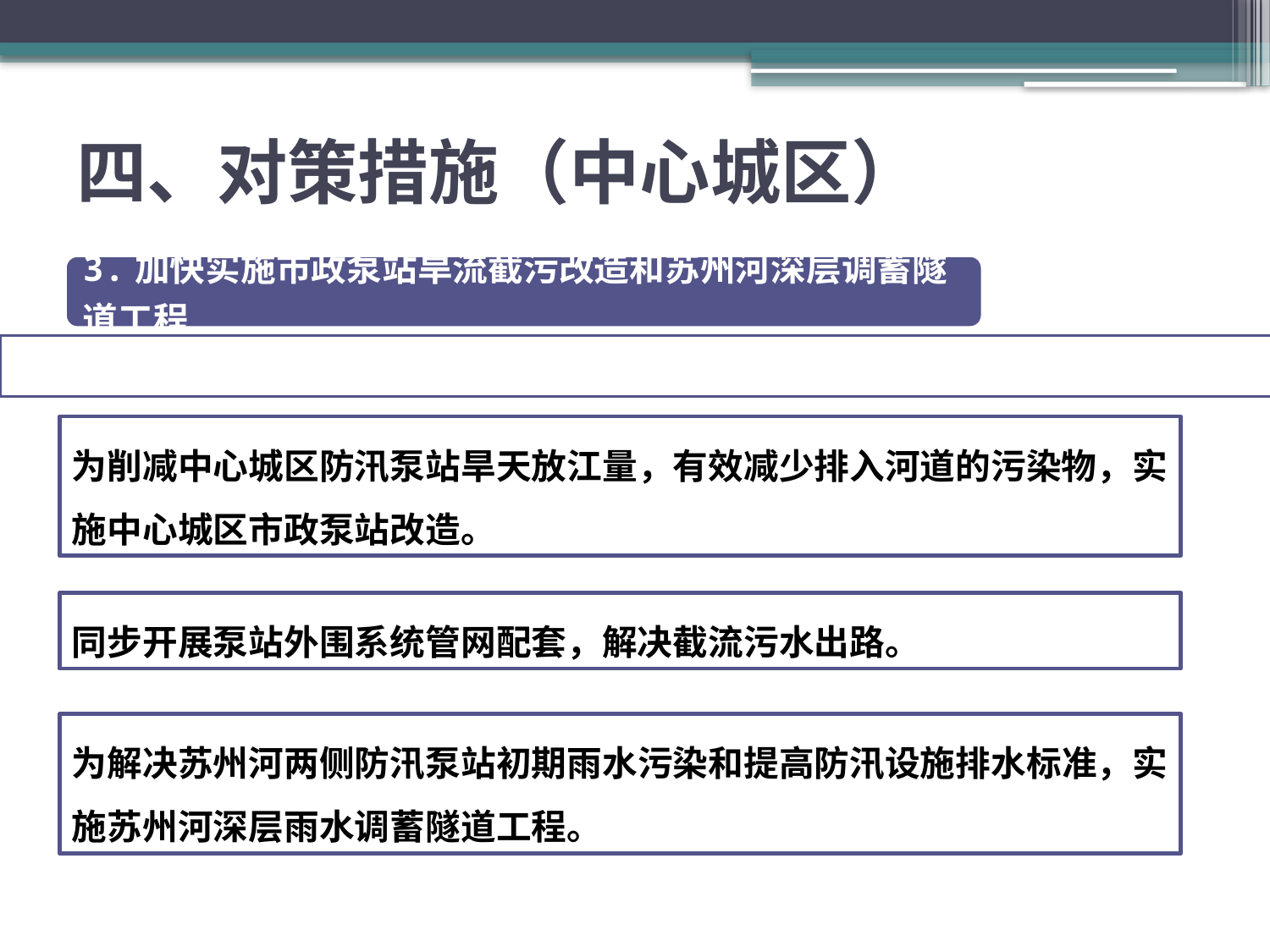

# 四、对策措施（中心城区）
3.加快实施市政泵站旱流截污改造和苏州河深层调蓄隧道工程
为削减中心城区防汛泵站旱天放江量，有效减少排入河道的污染物，实施中心城区市政泵站改造。
同步开展泵站外围系统管网配套，解决截流污水出路。
为解决苏州河两侧防汛泵站初期雨水污染和提高防汛设施排水标准，实施苏州河深层雨水调蓄隧道工程。